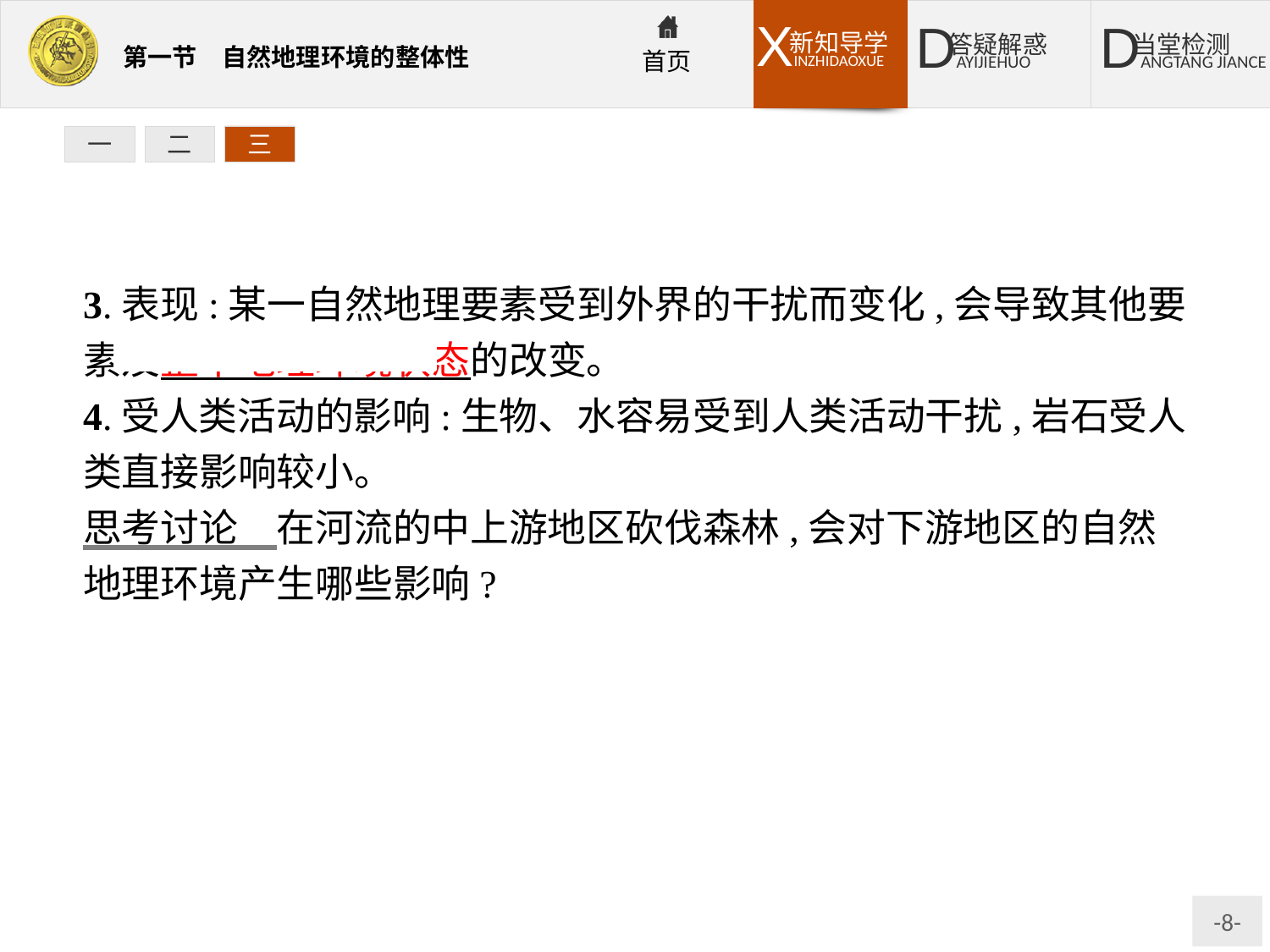

一
二
三
3.表现:某一自然地理要素受到外界的干扰而变化,会导致其他要素及整个地理环境状态的改变。
4.受人类活动的影响:生物、水容易受到人类活动干扰,岩石受人类直接影响较小。
思考讨论　在河流的中上游地区砍伐森林,会对下游地区的自然地理环境产生哪些影响?
提示:在河流的中上游地区砍伐森林,会导致水土流失,使河流的含沙量增加,下游河道淤积,河流泄洪能力下降,易引发洪涝灾害。